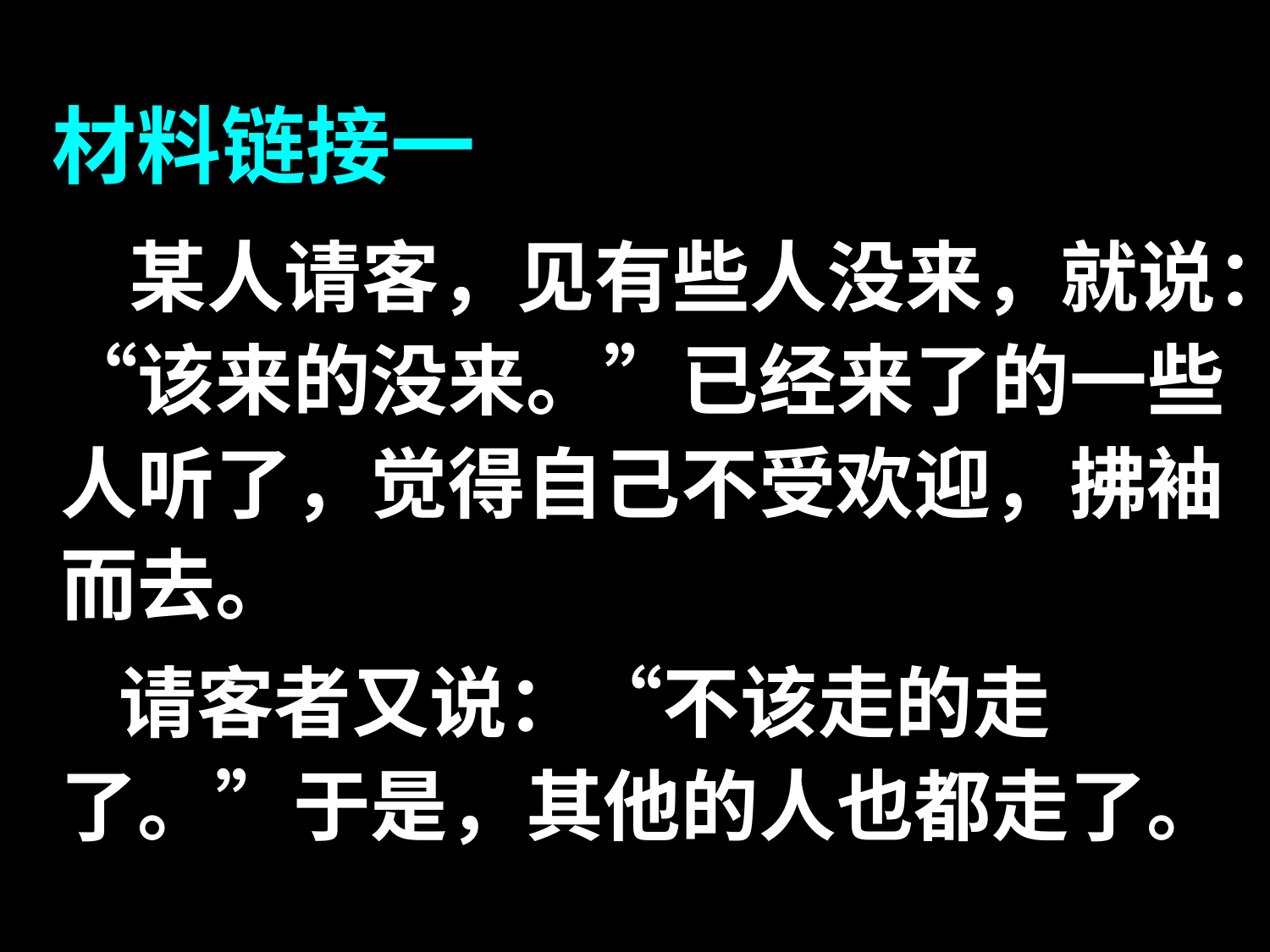

材料链接一
     某人请客，见有些人没来，就说：“该来的没来。”已经来了的一些人听了，觉得自己不受欢迎，拂袖而去。
     请客者又说：“不该走的走了。”于是，其他的人也都走了。